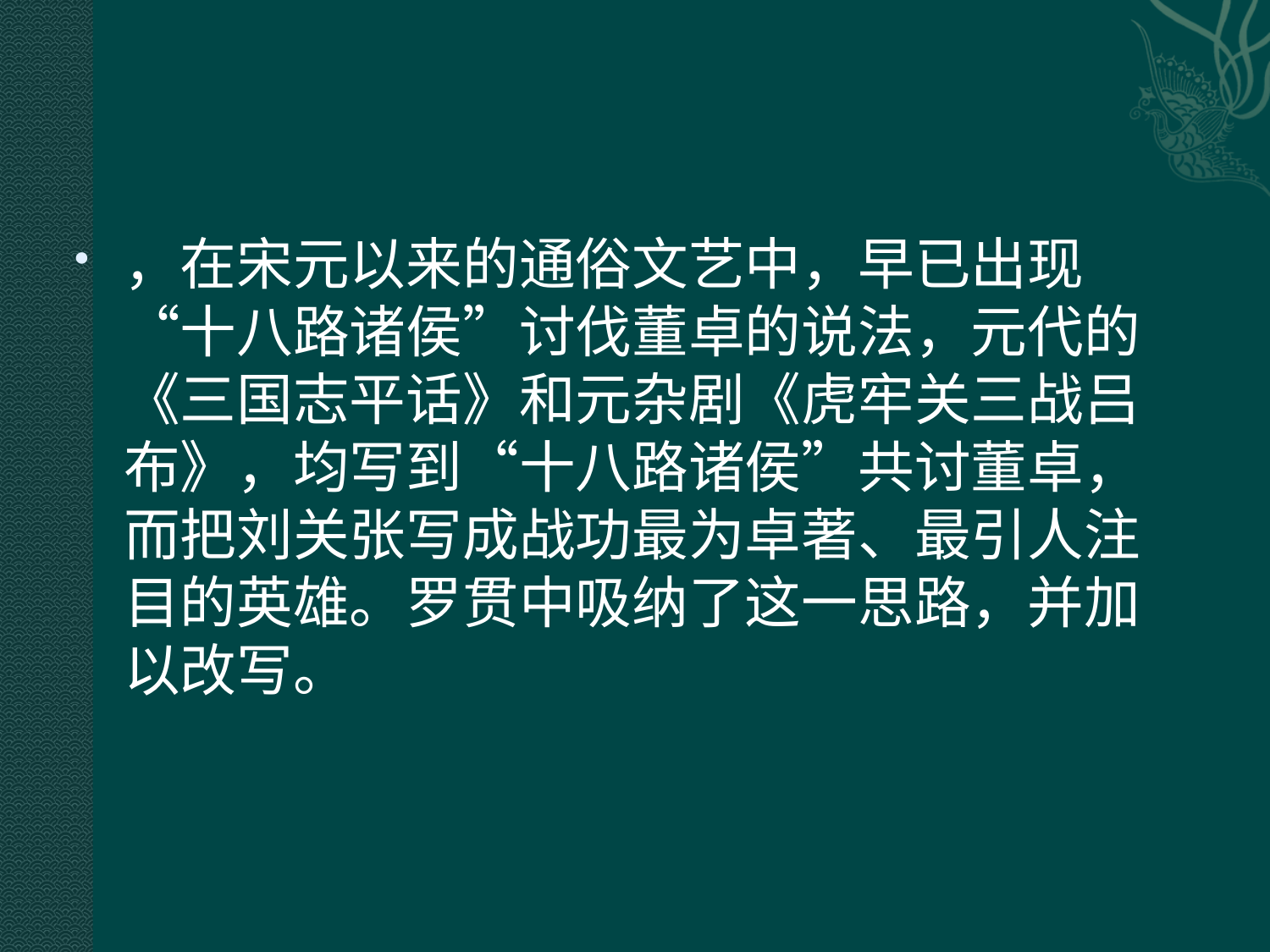

#
，在宋元以来的通俗文艺中，早已出现“十八路诸侯”讨伐董卓的说法，元代的《三国志平话》和元杂剧《虎牢关三战吕布》，均写到“十八路诸侯”共讨董卓，而把刘关张写成战功最为卓著、最引人注目的英雄。罗贯中吸纳了这一思路，并加以改写。